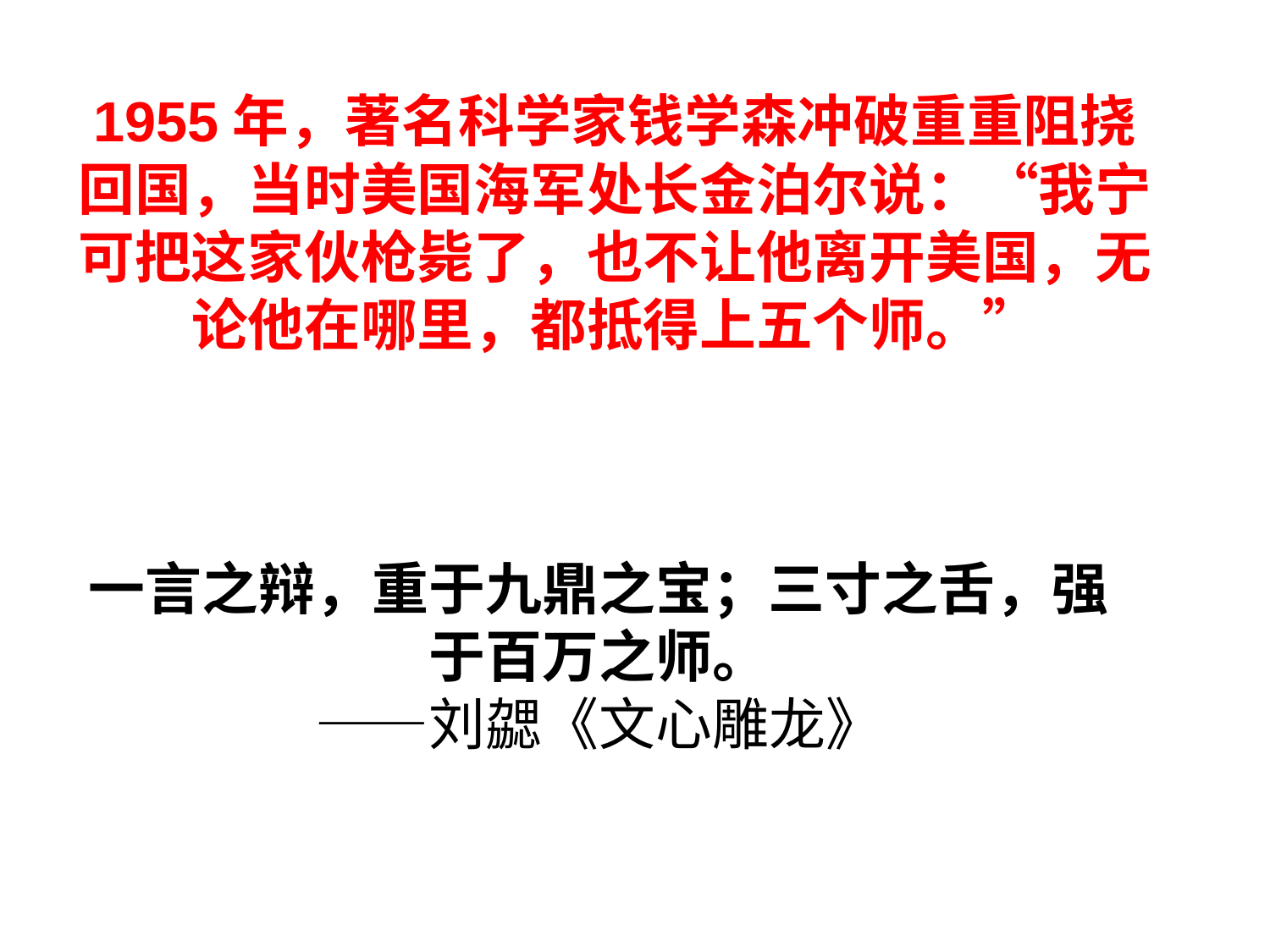

1955年，著名科学家钱学森冲破重重阻挠回国，当时美国海军处长金泊尔说：“我宁可把这家伙枪毙了，也不让他离开美国，无论他在哪里，都抵得上五个师。”
# 一言之辩，重于九鼎之宝；三寸之舌，强于百万之师。 ——刘勰《文心雕龙》